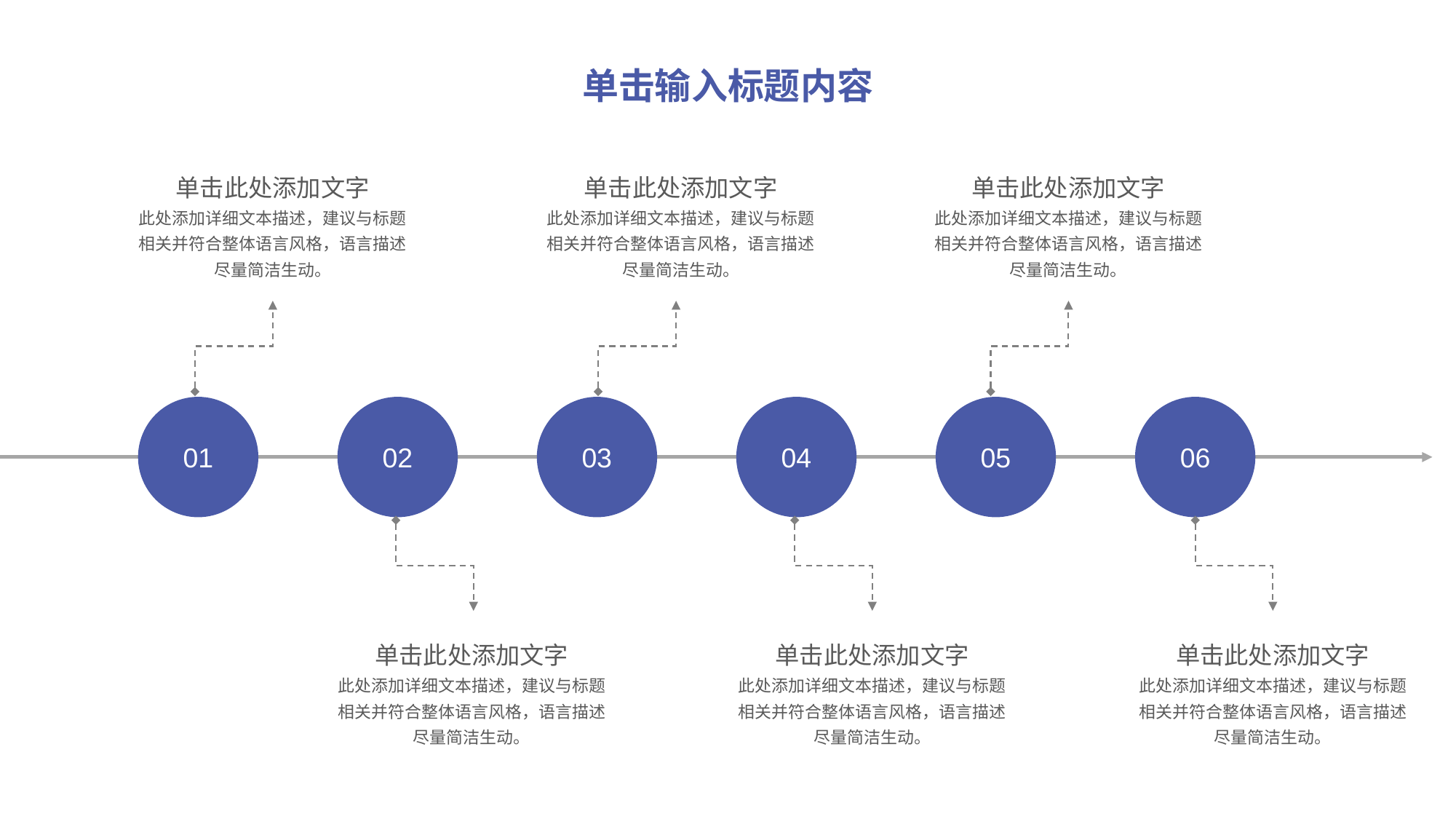

单击输入标题内容
单击此处添加文字
此处添加详细文本描述，建议与标题相关并符合整体语言风格，语言描述尽量简洁生动。
单击此处添加文字
此处添加详细文本描述，建议与标题相关并符合整体语言风格，语言描述尽量简洁生动。
单击此处添加文字
此处添加详细文本描述，建议与标题相关并符合整体语言风格，语言描述尽量简洁生动。
01
02
03
04
05
06
单击此处添加文字
此处添加详细文本描述，建议与标题相关并符合整体语言风格，语言描述尽量简洁生动。
单击此处添加文字
此处添加详细文本描述，建议与标题相关并符合整体语言风格，语言描述尽量简洁生动。
单击此处添加文字
此处添加详细文本描述，建议与标题相关并符合整体语言风格，语言描述尽量简洁生动。